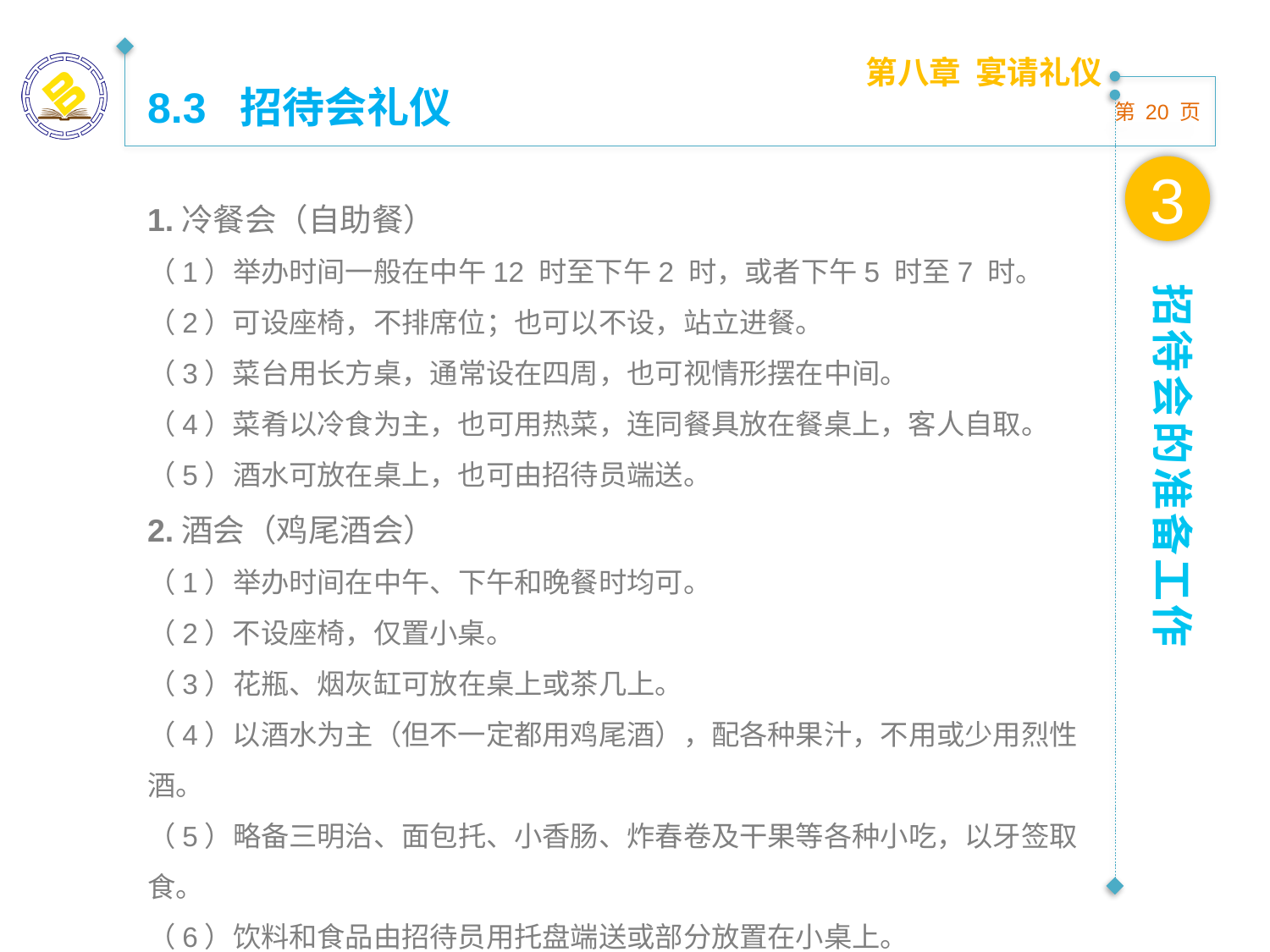

第八章  宴请礼仪
8.3  招待会礼仪
3
1.冷餐会（自助餐）
（1）举办时间一般在中午12 时至下午2 时，或者下午5 时至7 时。
（2）可设座椅，不排席位；也可以不设，站立进餐。
（3）菜台用长方桌，通常设在四周，也可视情形摆在中间。
（4）菜肴以冷食为主，也可用热菜，连同餐具放在餐桌上，客人自取。
（5）酒水可放在桌上，也可由招待员端送。
2.酒会（鸡尾酒会）
（1）举办时间在中午、下午和晚餐时均可。
（2）不设座椅，仅置小桌。
（3）花瓶、烟灰缸可放在桌上或茶几上。
（4）以酒水为主（但不一定都用鸡尾酒），配各种果汁，不用或少用烈性酒。
（5）略备三明治、面包托、小香肠、炸春卷及干果等各种小吃，以牙签取食。
（6）饮料和食品由招待员用托盘端送或部分放置在小桌上。
招待会的准备工作